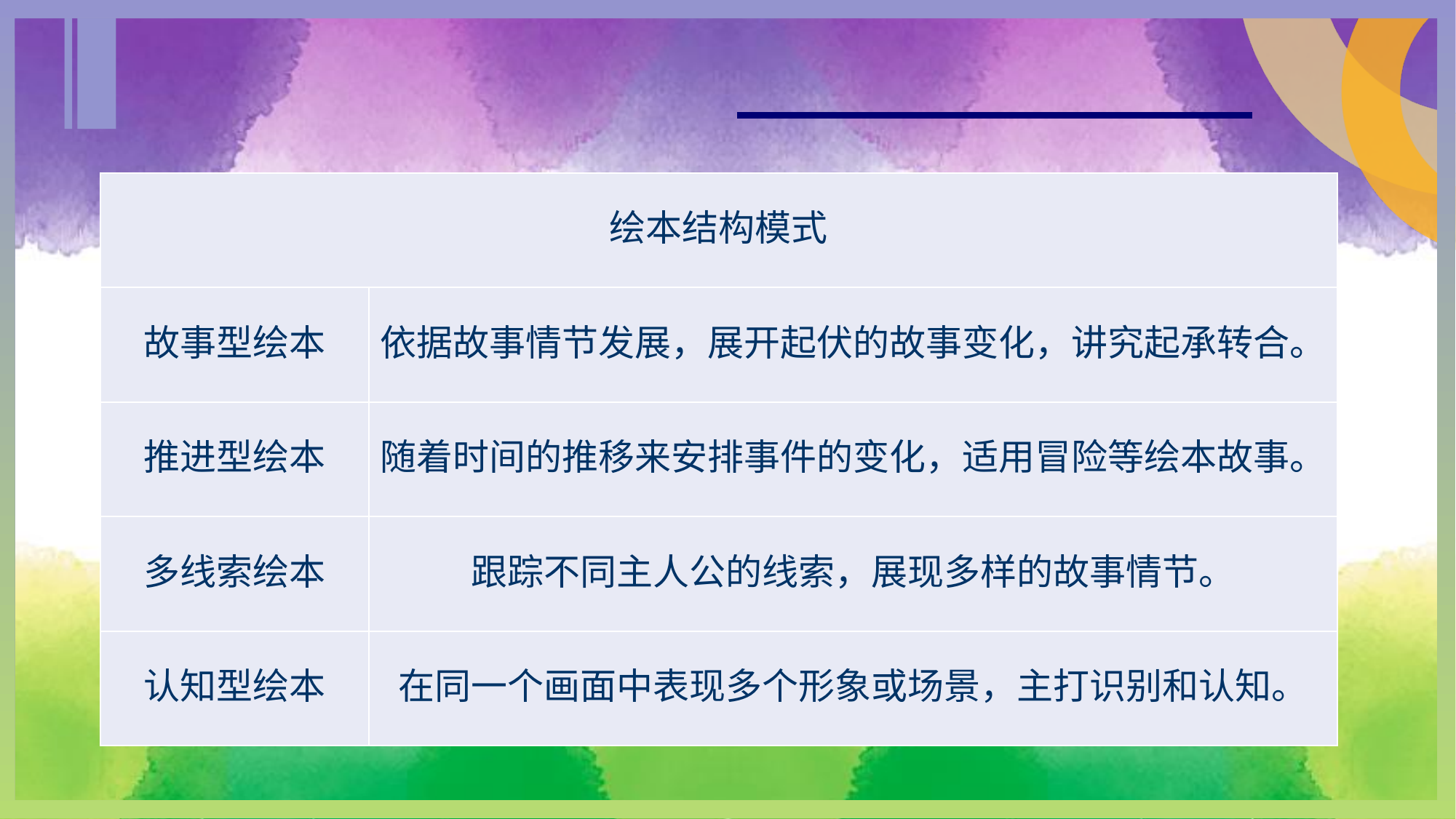

| 绘本结构模式 |  |
| --- | --- |
| 故事型绘本 | 依据故事情节发展，展开起伏的故事变化，讲究起承转合。 |
| 推进型绘本 | 随着时间的推移来安排事件的变化，适用冒险等绘本故事。 |
| 多线索绘本 | 跟踪不同主人公的线索，展现多样的故事情节。 |
| 认知型绘本 | 在同一个画面中表现多个形象或场景，主打识别和认知。 |